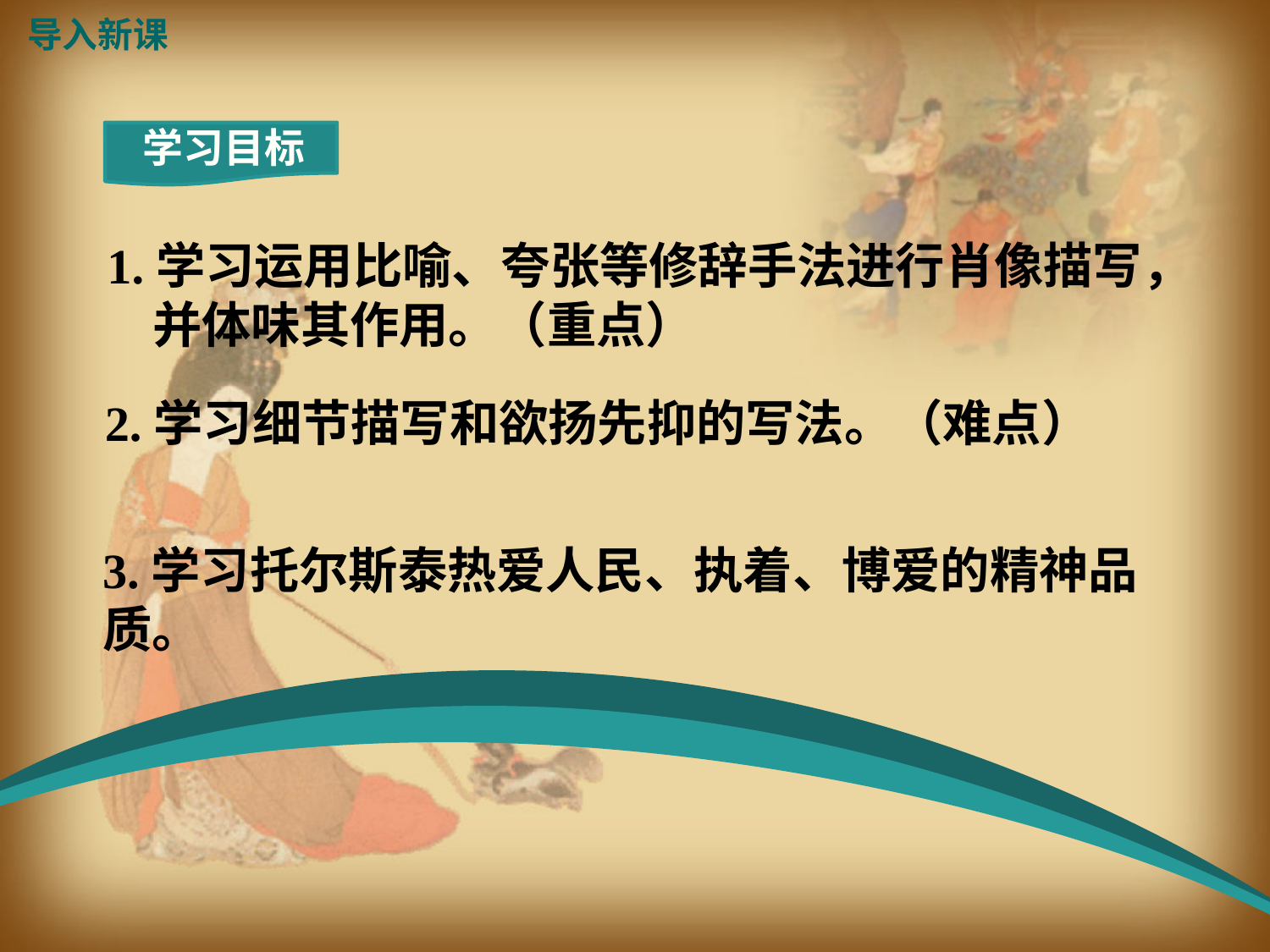

导入新课
学习目标

1.学习运用比喻、夸张等修辞手法进行肖像描写，
   并体味其作用。（重点）
2.学习细节描写和欲扬先抑的写法。（难点）
3.学习托尔斯泰热爱人民、执着、博爱的精神品质。